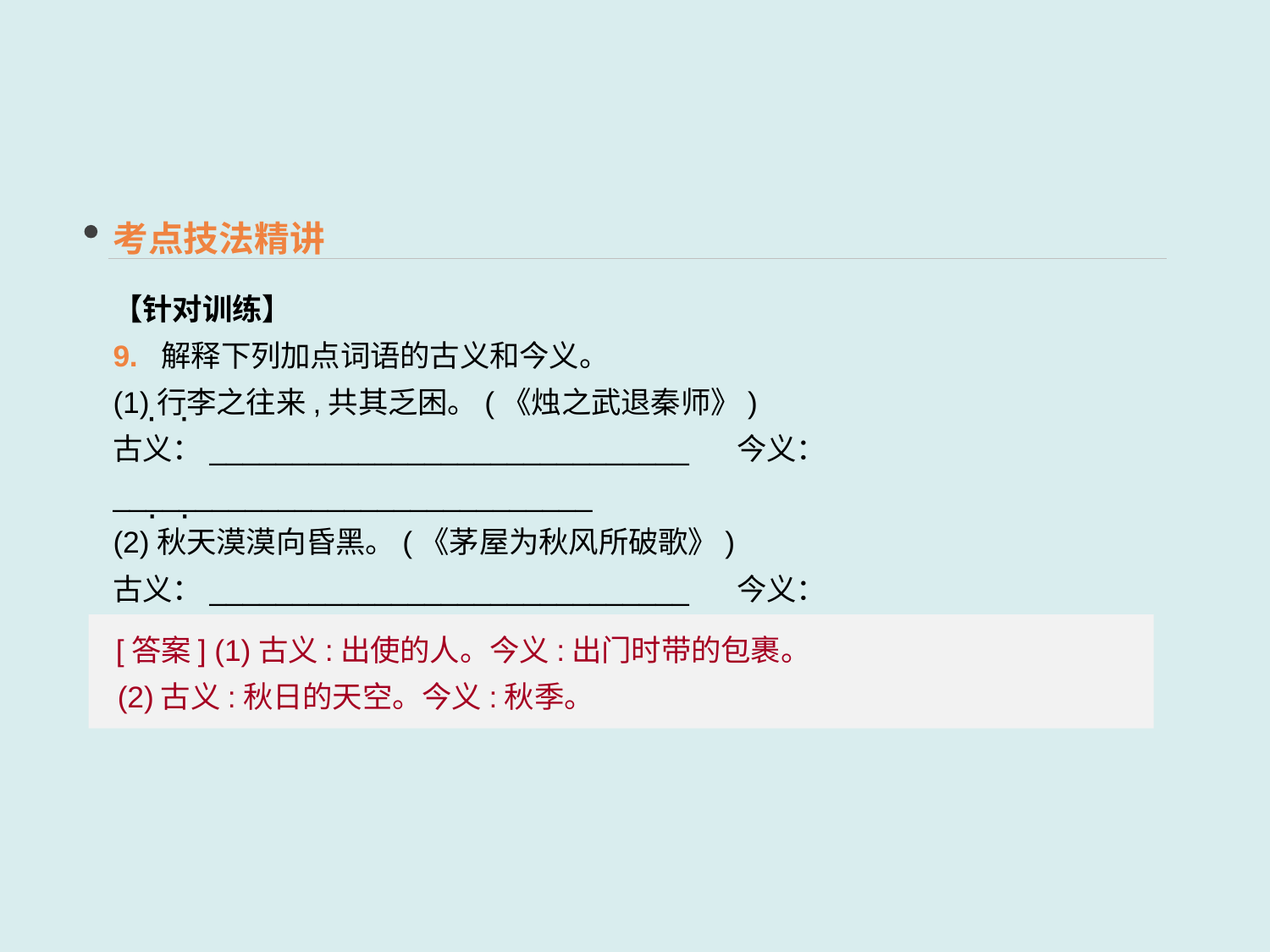

考点技法精讲

【针对训练】
9.  解释下列加点词语的古义和今义。
(1)行李之往来,共其乏困。(《烛之武退秦师》)
古义：_____________________________     今义：_____________________________
(2)秋天漠漠向昏黑。(《茅屋为秋风所破歌》)
古义：_____________________________     今义：_____________________________
·  ·
·  ·

 [答案] (1)古义:出使的人。今义:出门时带的包裹。
 (2)古义:秋日的天空。今义:秋季。